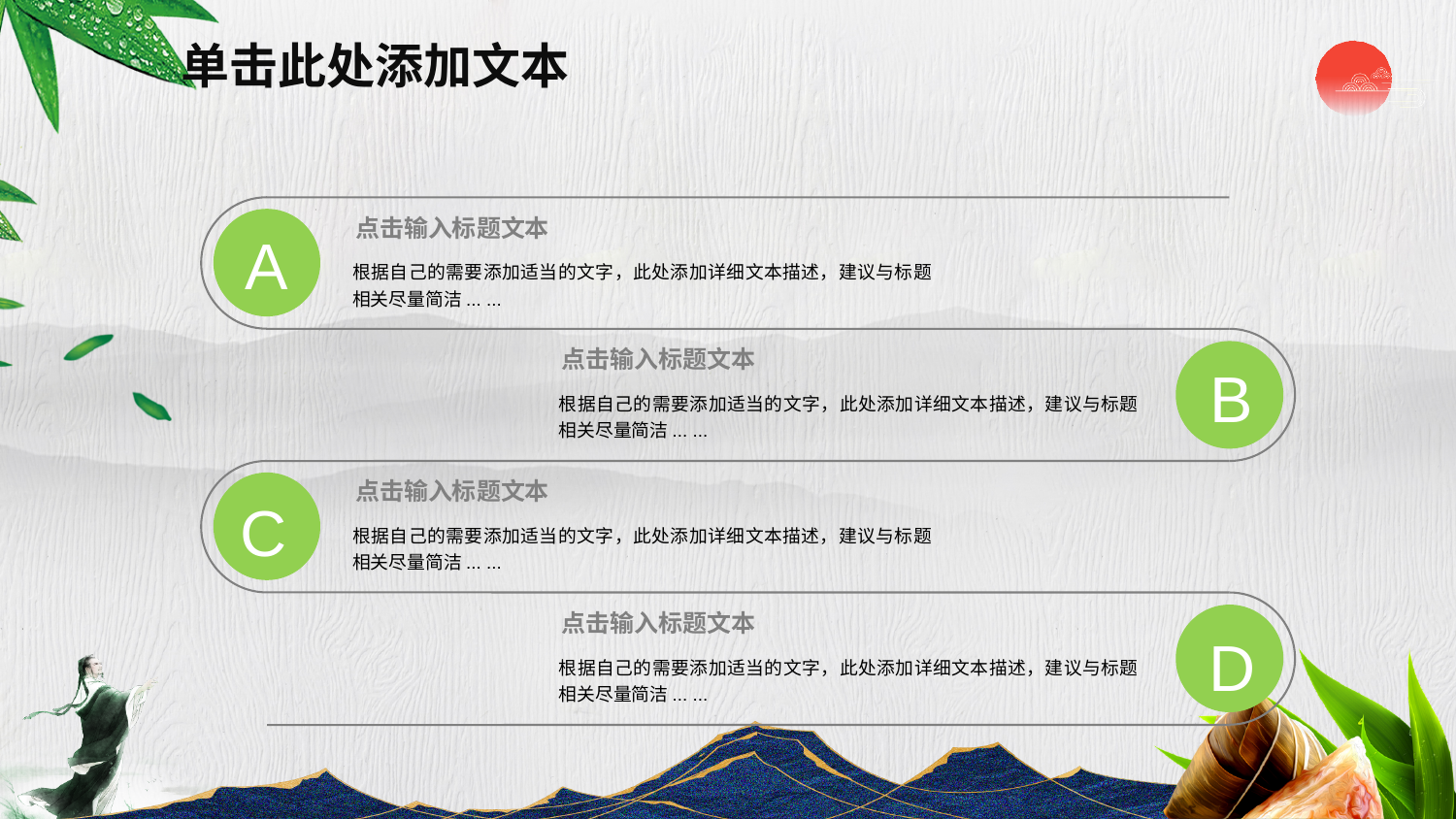

单击此处添加文本

点击输入标题文本

A
根据自己的需要添加适当的文字，此处添加详细文本描述，建议与标题相关尽量简洁... ...

点击输入标题文本

B
根据自己的需要添加适当的文字，此处添加详细文本描述，建议与标题相关尽量简洁... ...

点击输入标题文本

C
根据自己的需要添加适当的文字，此处添加详细文本描述，建议与标题相关尽量简洁... ...

点击输入标题文本

D
根据自己的需要添加适当的文字，此处添加详细文本描述，建议与标题相关尽量简洁... ...